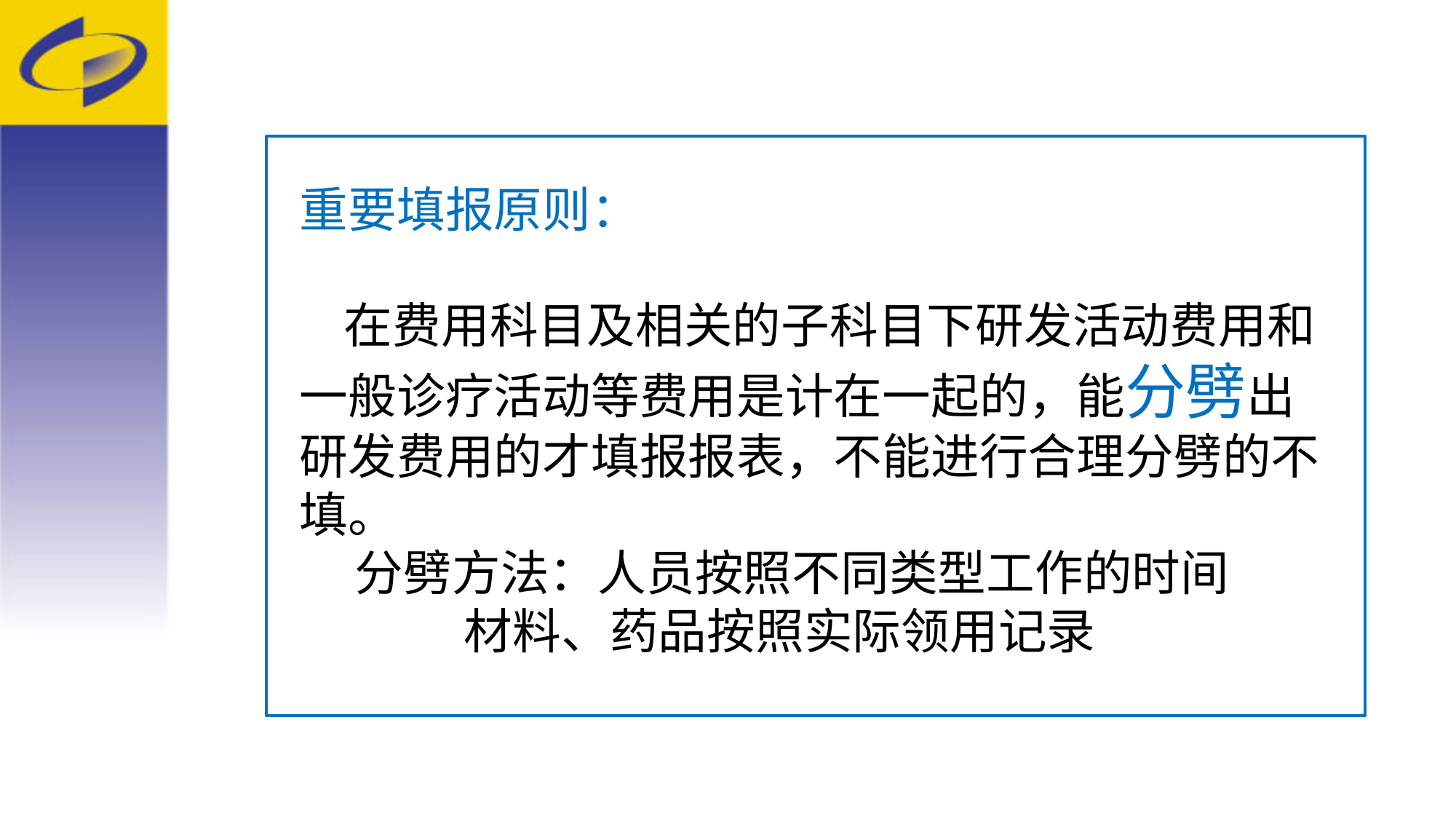

重要填报原则：

   在费用科目及相关的子科目下研发活动费用和一般诊疗活动等费用是计在一起的，能分劈出研发费用的才填报报表，不能进行合理分劈的不填。
    分劈方法：人员按照不同类型工作的时间
              材料、药品按照实际领用记录